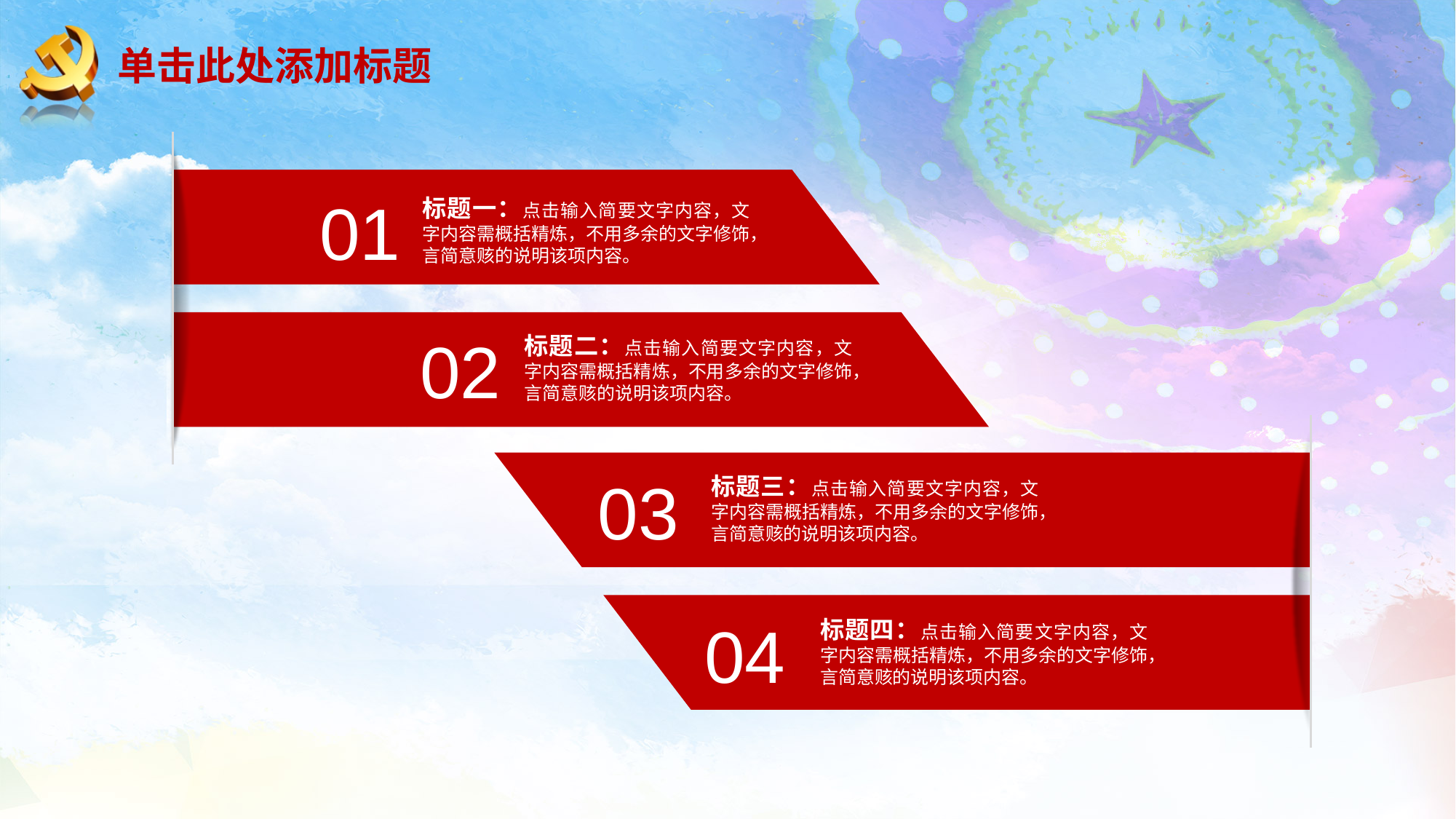

# 单击此处添加标题

01
标题一：点击输入简要文字内容，文字内容需概括精炼，不用多余的文字修饰，言简意赅的说明该项内容。

02
标题二：点击输入简要文字内容，文字内容需概括精炼，不用多余的文字修饰，言简意赅的说明该项内容。

03
标题三：点击输入简要文字内容，文字内容需概括精炼，不用多余的文字修饰，言简意赅的说明该项内容。

04
标题四：点击输入简要文字内容，文字内容需概括精炼，不用多余的文字修饰，言简意赅的说明该项内容。